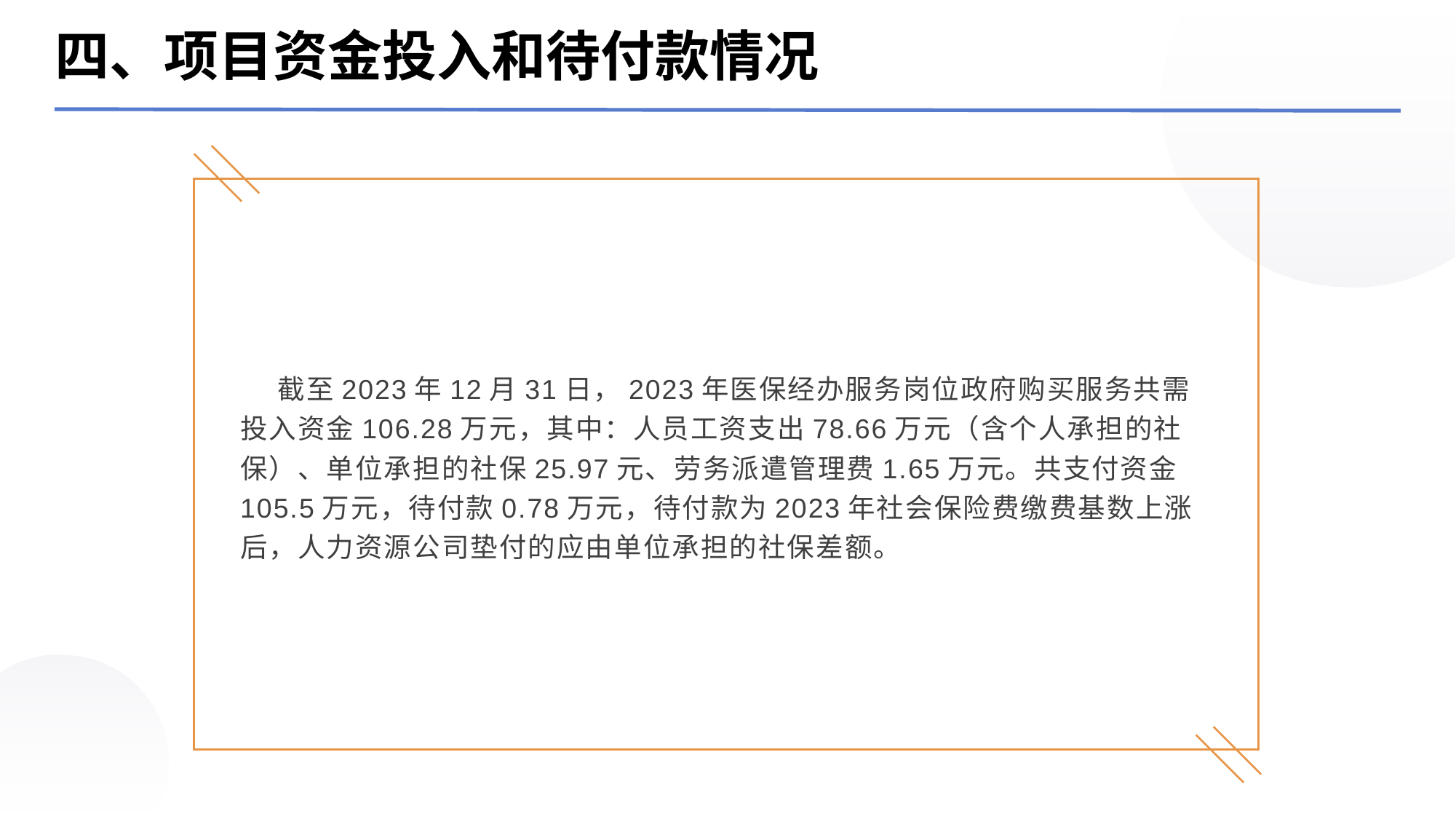

四、项目资金投入和待付款情况

    截至2023年12月31日，2023年医保经办服务岗位政府购买服务共需投入资金106.28万元，其中：人员工资支出78.66万元（含个人承担的社保）、单位承担的社保25.97元、劳务派遣管理费1.65万元。共支付资金105.5万元，待付款0.78万元，待付款为2023年社会保险费缴费基数上涨后，人力资源公司垫付的应由单位承担的社保差额。